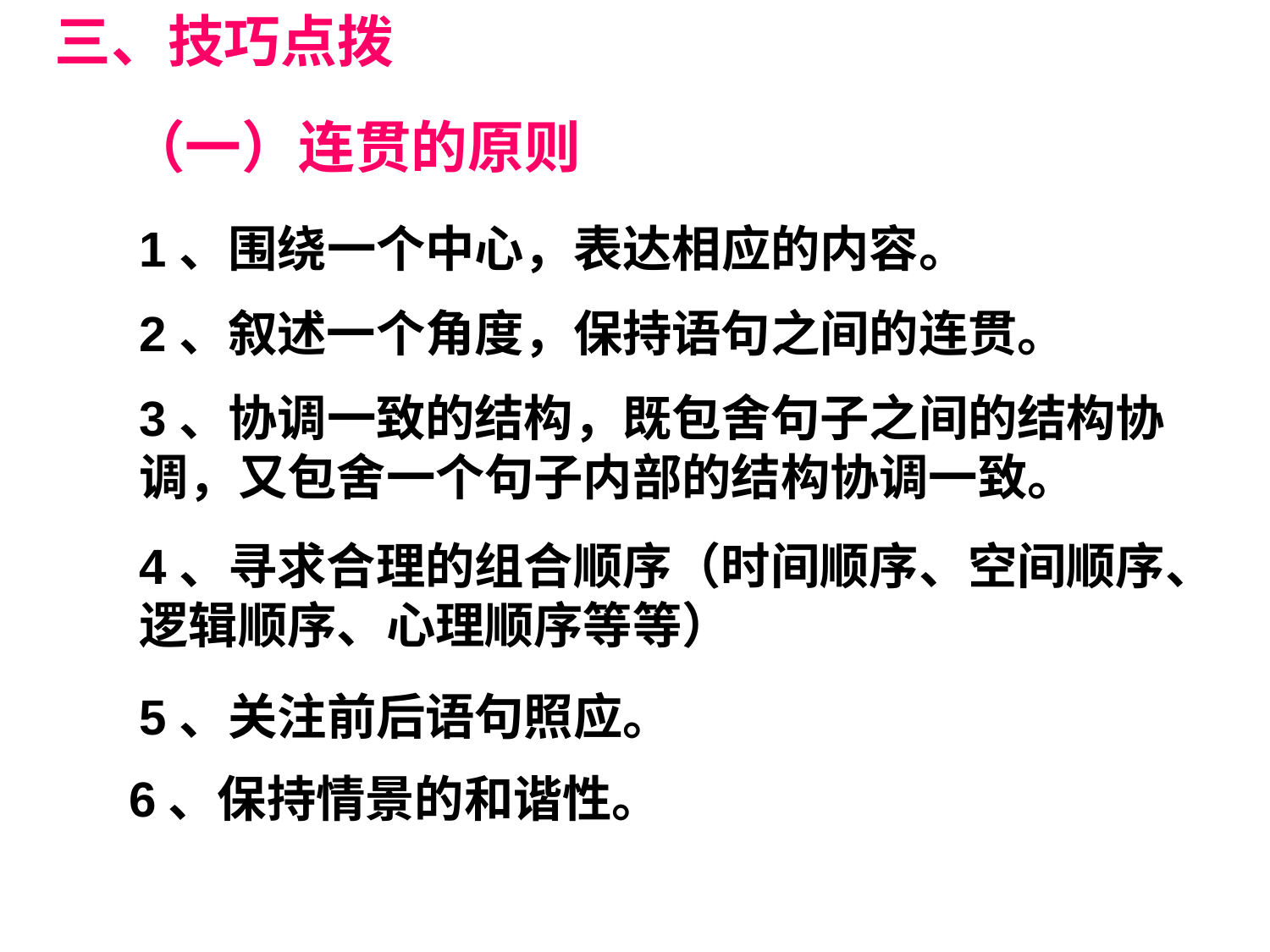

三、技巧点拨
（一）连贯的原则
1、围绕一个中心，表达相应的内容。
2、叙述一个角度，保持语句之间的连贯。
3、协调一致的结构，既包舍句子之间的结构协调，又包舍一个句子内部的结构协调一致。
4、寻求合理的组合顺序（时间顺序、空间顺序、逻辑顺序、心理顺序等等）
5、关注前后语句照应。
6、保持情景的和谐性。